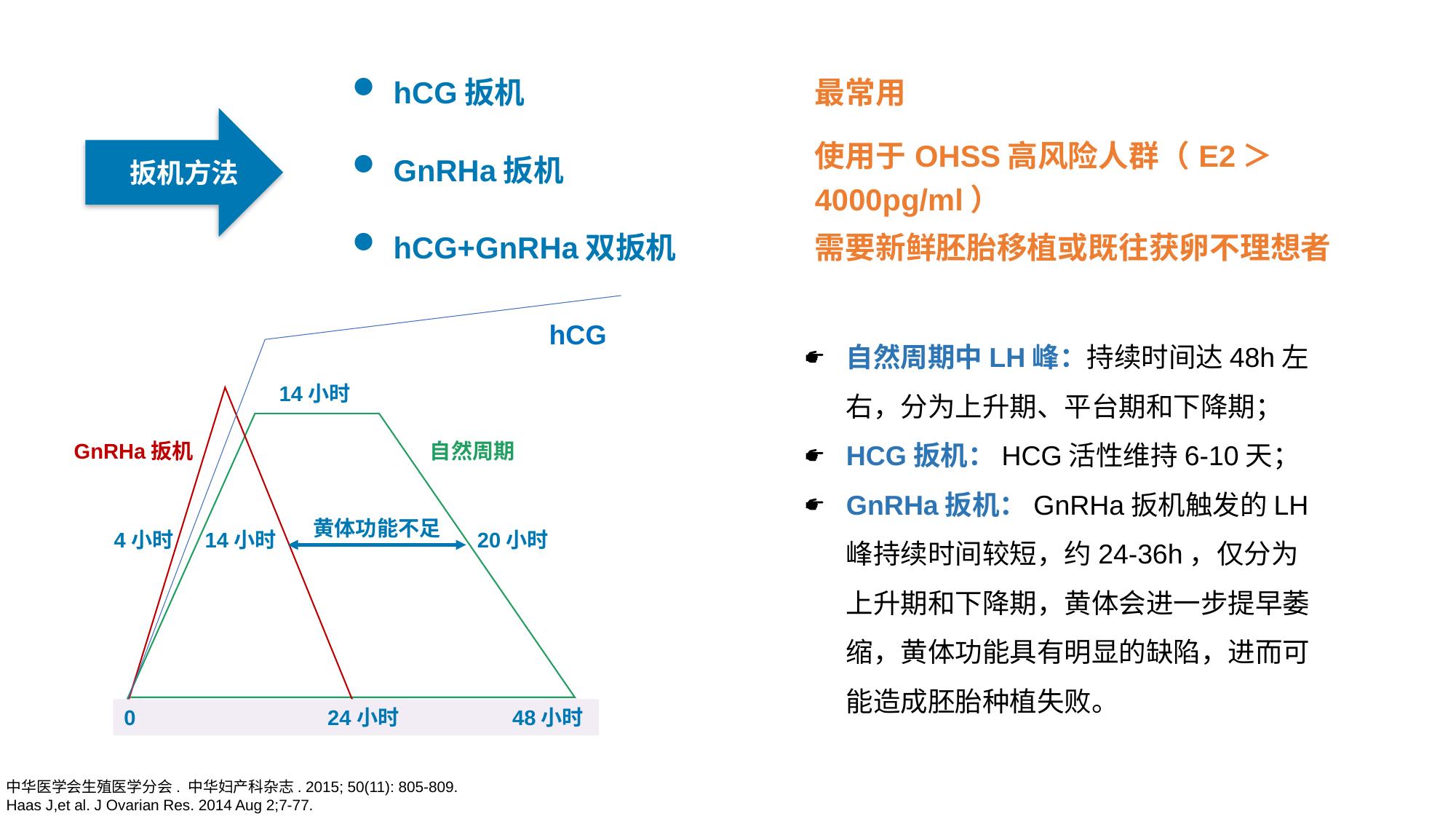

| hCG扳机 | 最常用 |
| --- | --- |
| GnRHa扳机 | 使用于OHSS高风险人群（E2＞4000pg/ml） |
| hCG+GnRHa双扳机 | 需要新鲜胚胎移植或既往获卵不理想者 |

扳机方法
自然周期中LH峰：持续时间达48h左右，分为上升期、平台期和下降期；
HCG扳机：HCG活性维持6-10天；
GnRHa扳机：GnRHa扳机触发的LH峰持续时间较短，约24-36h，仅分为上升期和下降期，黄体会进一步提早萎缩，黄体功能具有明显的缺陷，进而可能造成胚胎种植失败。
hCG
14小时

GnRHa扳机
自然周期
黄体功能不足
4小时
14小时
20小时
0                                24小时                      48小时
中华医学会生殖医学分会. 中华妇产科杂志. 2015; 50(11): 805-809.
Haas J,et al. J Ovarian Res. 2014 Aug 2;7-77.